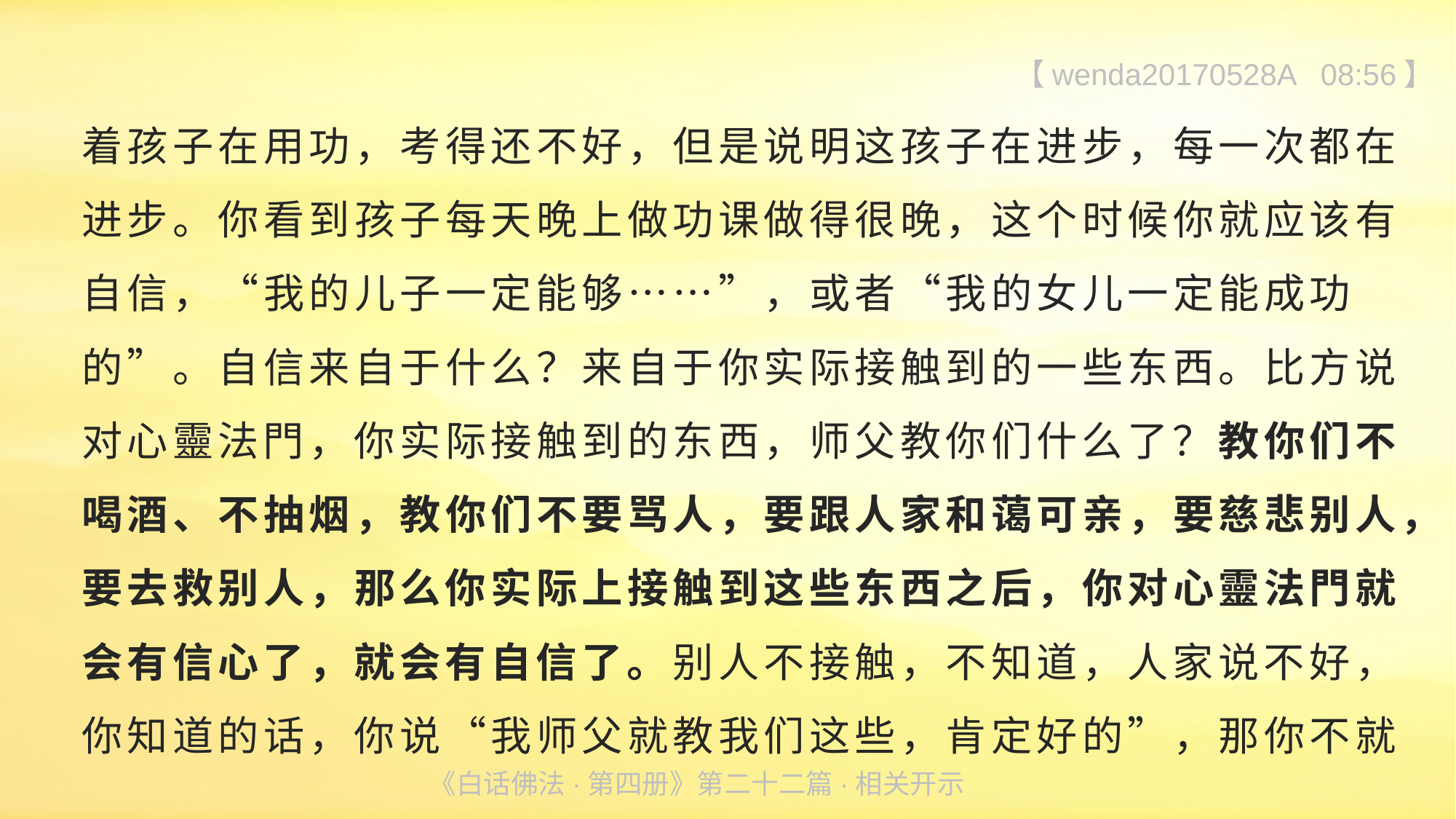

【wenda20170528A   08:56】
着孩子在用功，考得还不好，但是说明这孩子在进步，每一次都在进步。你看到孩子每天晚上做功课做得很晚，这个时候你就应该有自信，“我的儿子一定能够……”，或者“我的女儿一定能成功的”。自信来自于什么？来自于你实际接触到的一些东西。比方说对心靈法門，你实际接触到的东西，师父教你们什么了？教你们不喝酒、不抽烟，教你们不要骂人，要跟人家和蔼可亲，要慈悲别人，要去救别人，那么你实际上接触到这些东西之后，你对心靈法門就会有信心了，就会有自信了。别人不接触，不知道，人家说不好，你知道的话，你说“我师父就教我们这些，肯定好的”，那你不就
《白话佛法·第四册》第二十二篇·相关开示